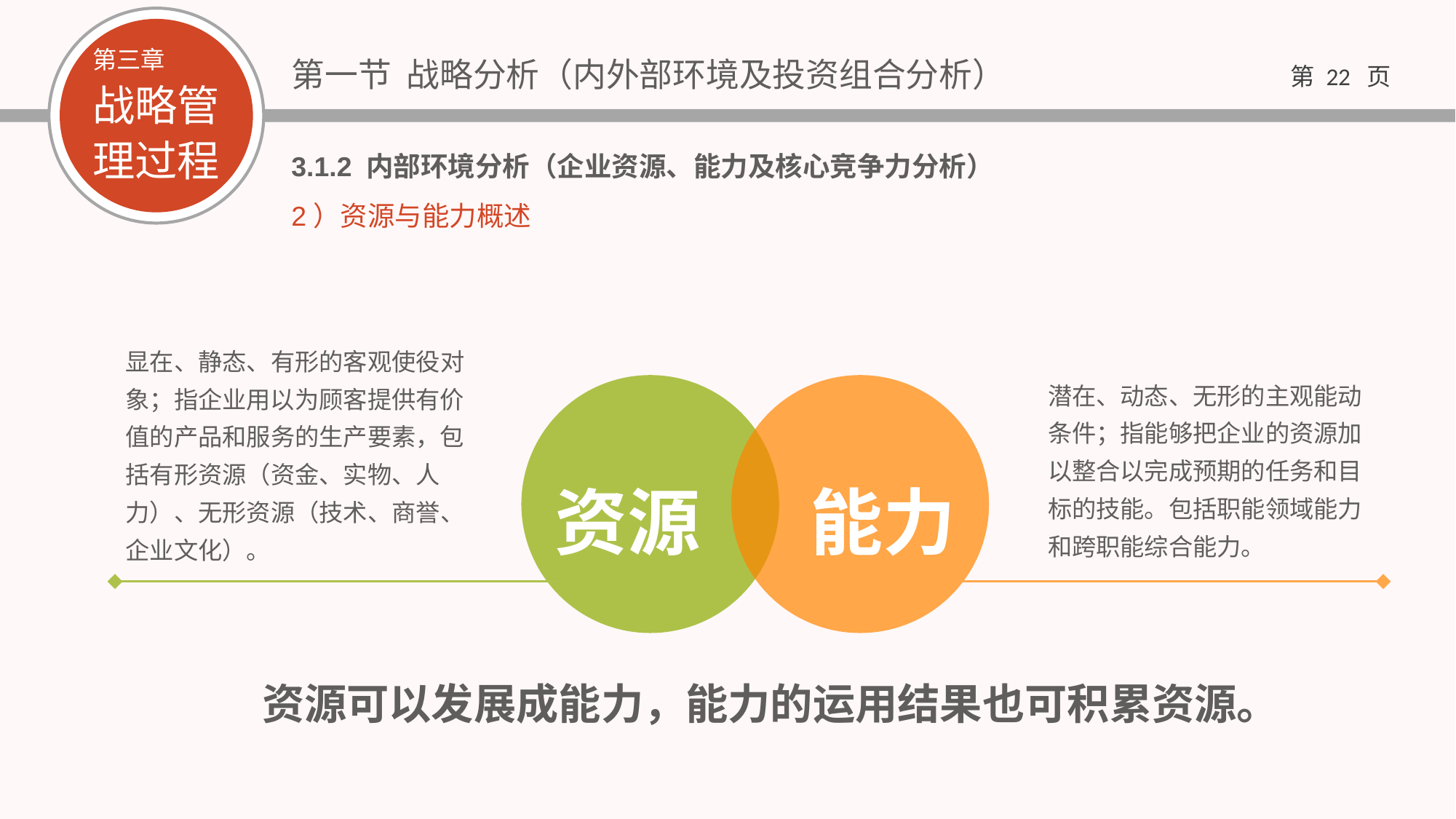

3.1.2 内部环境分析（企业资源、能力及核心竞争力分析）
2）资源与能力概述
显在、静态、有形的客观使役对象；指企业用以为顾客提供有价值的产品和服务的生产要素，包括有形资源（资金、实物、人力）、无形资源（技术、商誉、企业文化）。
潜在、动态、无形的主观能动条件；指能够把企业的资源加以整合以完成预期的任务和目标的技能。包括职能领域能力和跨职能综合能力。

资源
能力
资源可以发展成能力，能力的运用结果也可积累资源。